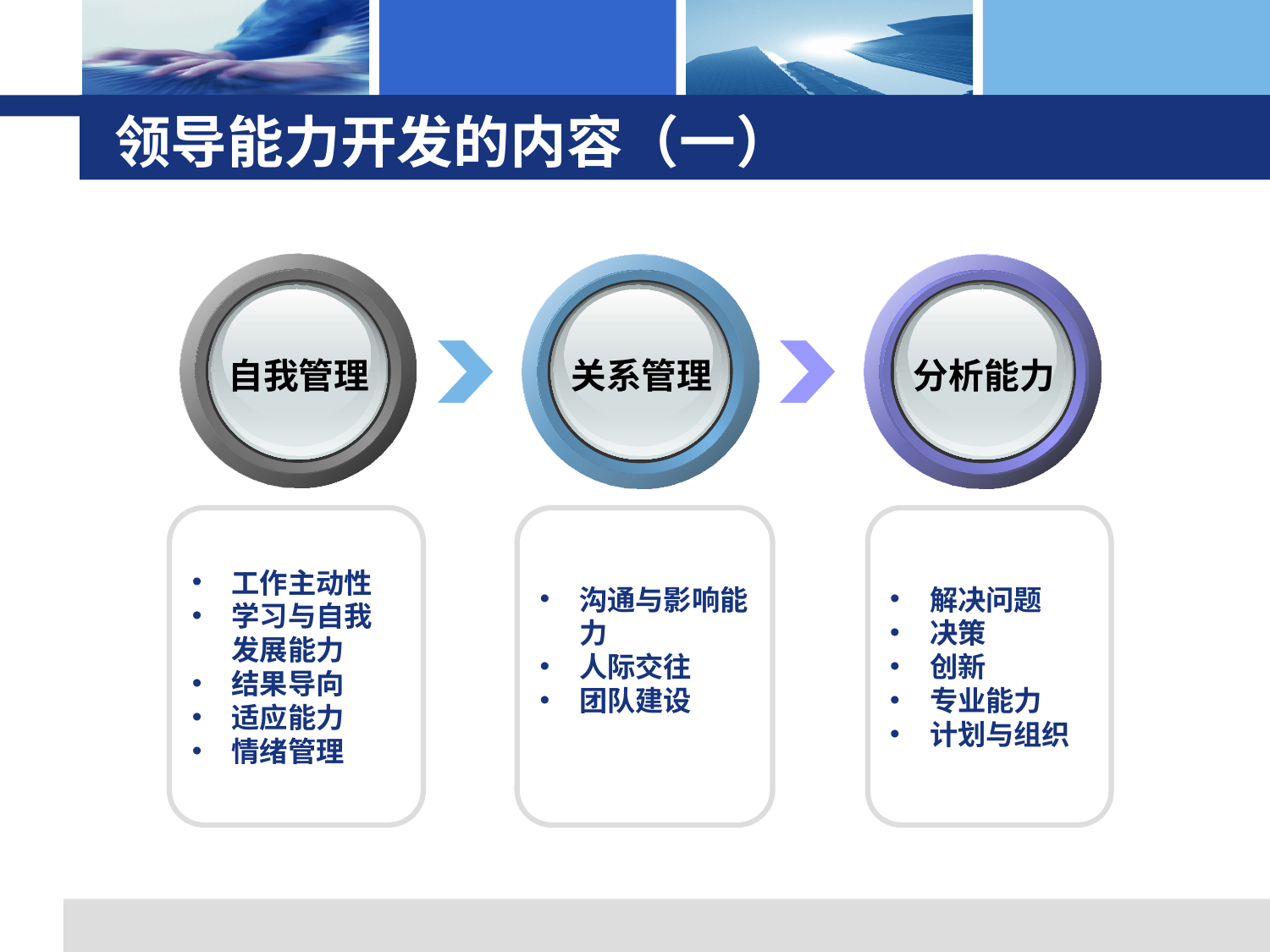

# 领导能力开发的内容（一）

自我管理
关系管理
分析能力
工作主动性
学习与自我发展能力
结果导向
适应能力
情绪管理
沟通与影响能力
人际交往
团队建设

解决问题
决策
创新
专业能力
计划与组织